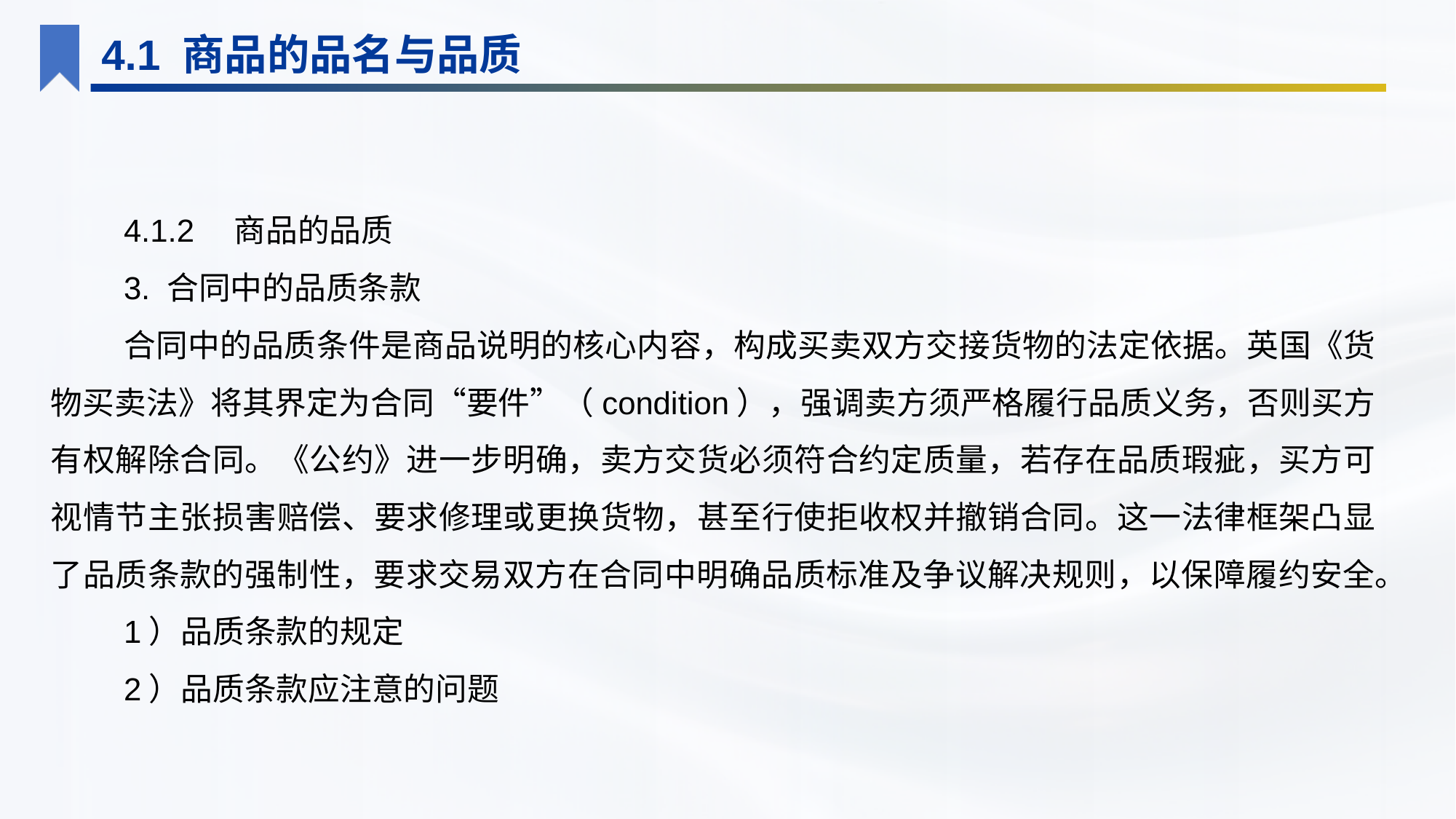

4.1 商品的品名与品质
4.1.2　商品的品质
3. 合同中的品质条款
合同中的品质条件是商品说明的核心内容，构成买卖双方交接货物的法定依据。英国《货物买卖法》将其界定为合同“要件”（condition），强调卖方须严格履行品质义务，否则买方有权解除合同。《公约》进一步明确，卖方交货必须符合约定质量，若存在品质瑕疵，买方可视情节主张损害赔偿、要求修理或更换货物，甚至行使拒收权并撤销合同。这一法律框架凸显了品质条款的强制性，要求交易双方在合同中明确品质标准及争议解决规则，以保障履约安全。
1）品质条款的规定
2）品质条款应注意的问题